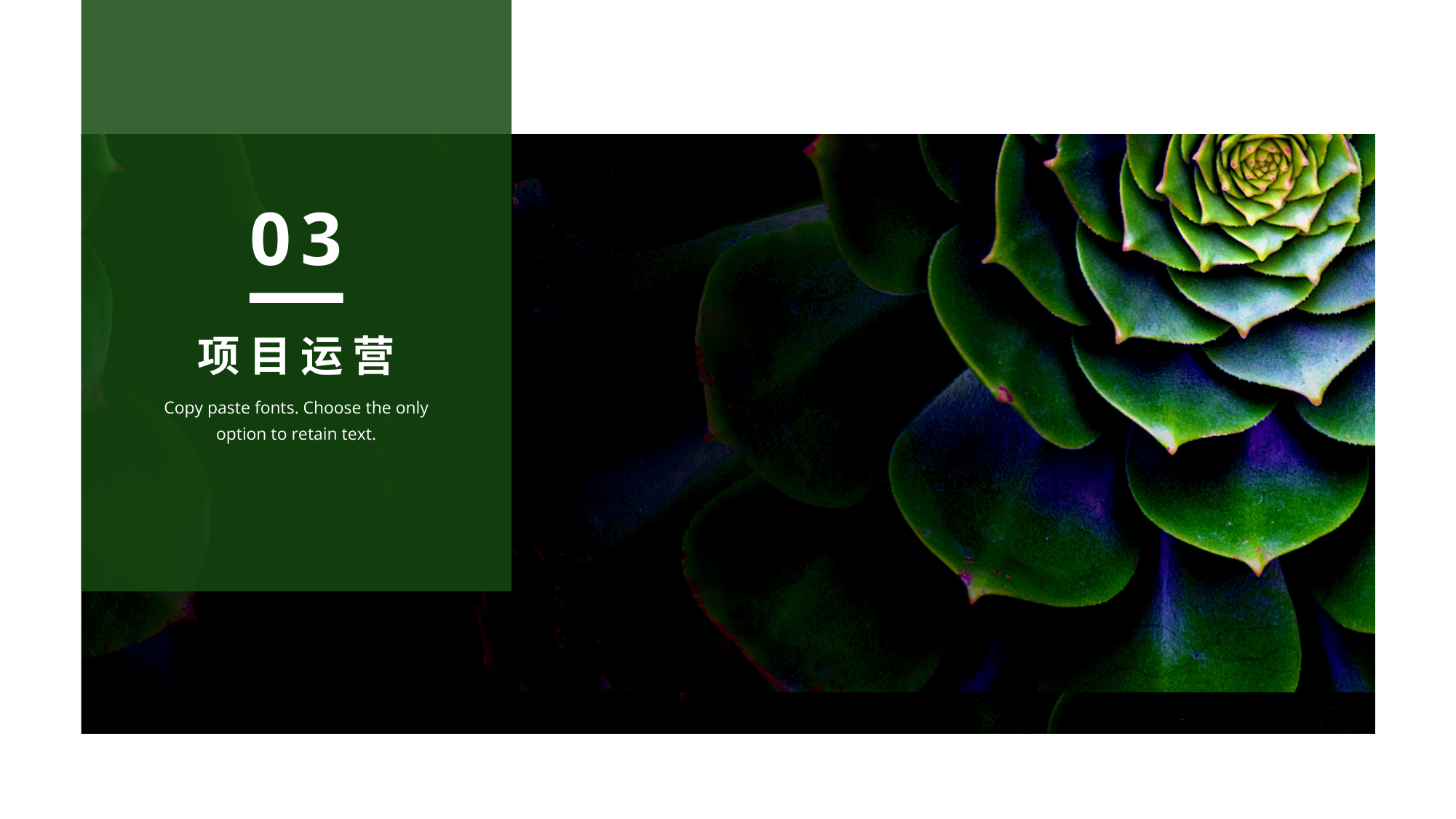

项目运营
Copy paste fonts. Choose the only option to retain text.
03